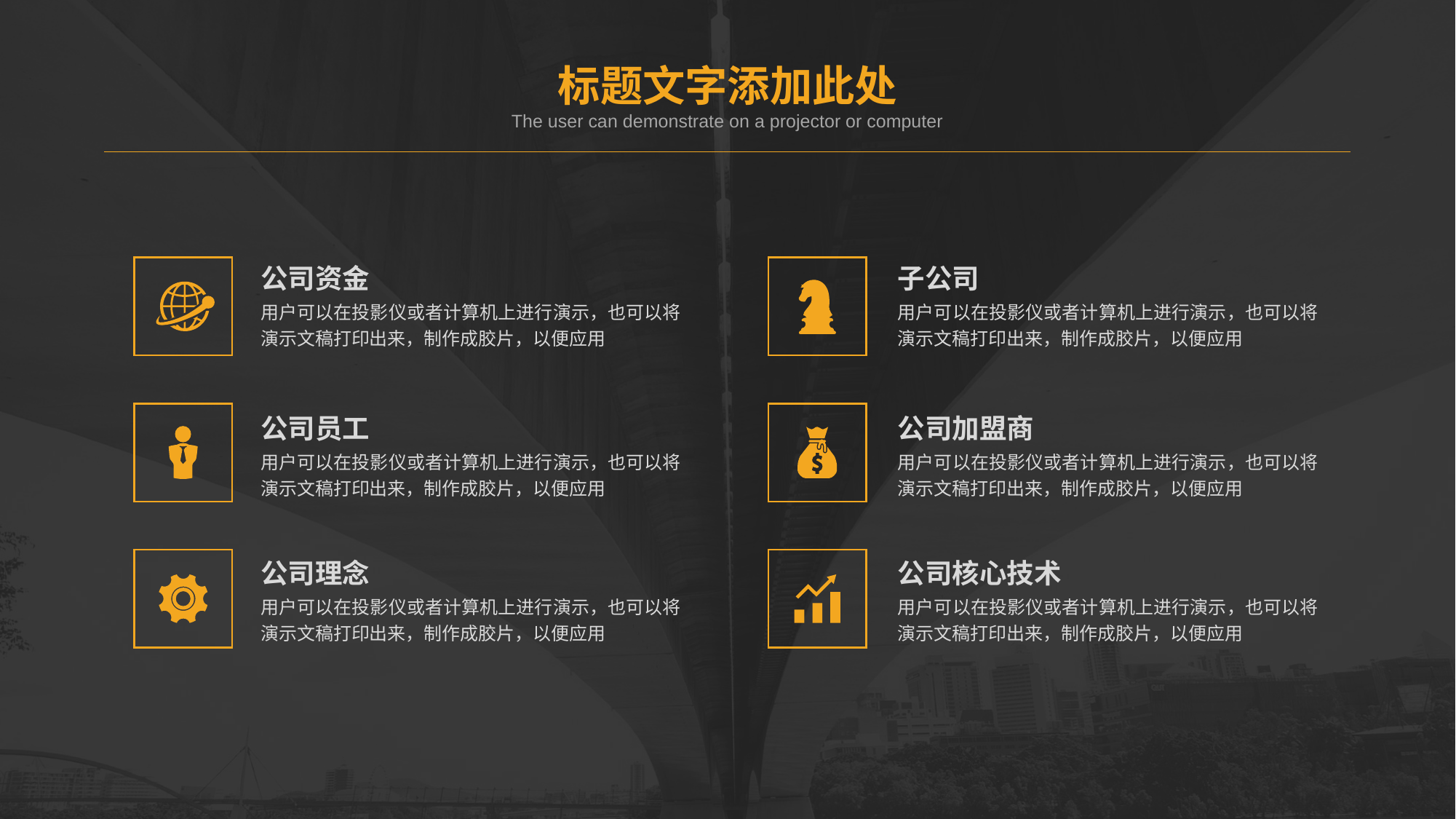

标题文字添加此处
The user can demonstrate on a projector or computer
公司资金
用户可以在投影仪或者计算机上进行演示，也可以将演示文稿打印出来，制作成胶片，以便应用
子公司
用户可以在投影仪或者计算机上进行演示，也可以将演示文稿打印出来，制作成胶片，以便应用

公司员工
用户可以在投影仪或者计算机上进行演示，也可以将演示文稿打印出来，制作成胶片，以便应用
公司加盟商
用户可以在投影仪或者计算机上进行演示，也可以将演示文稿打印出来，制作成胶片，以便应用

公司理念
用户可以在投影仪或者计算机上进行演示，也可以将演示文稿打印出来，制作成胶片，以便应用
公司核心技术
用户可以在投影仪或者计算机上进行演示，也可以将演示文稿打印出来，制作成胶片，以便应用